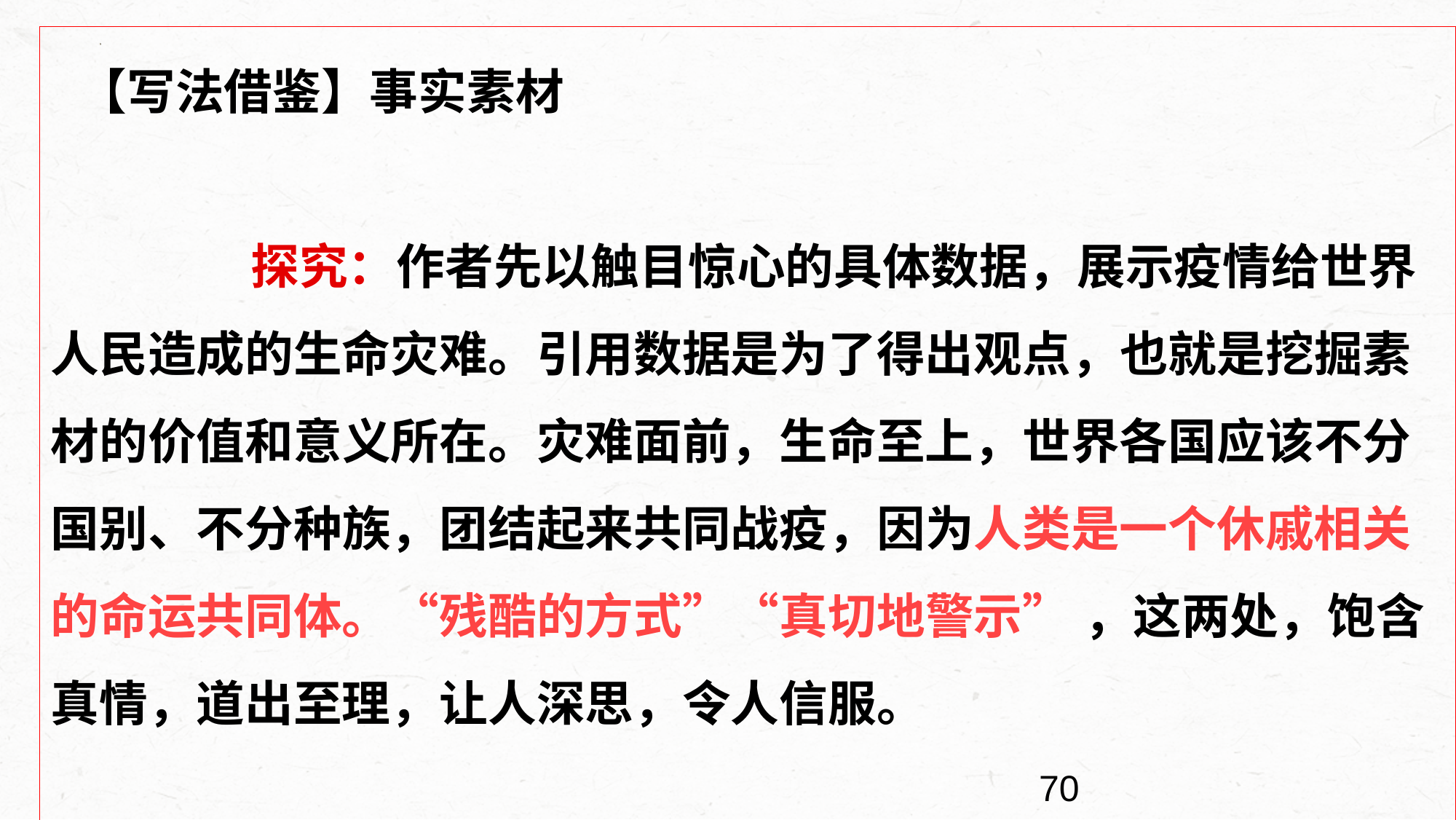

【写法借鉴】事实素材

              探究：作者先以触目惊心的具体数据，展示疫情给世界人民造成的生命灾难。引用数据是为了得出观点，也就是挖掘素材的价值和意义所在。灾难面前，生命至上，世界各国应该不分国别、不分种族，团结起来共同战疫，因为人类是一个休戚相关的命运共同体。“残酷的方式”“真切地警示” ，这两处，饱含真情，道出至理，让人深思，令人信服。

70